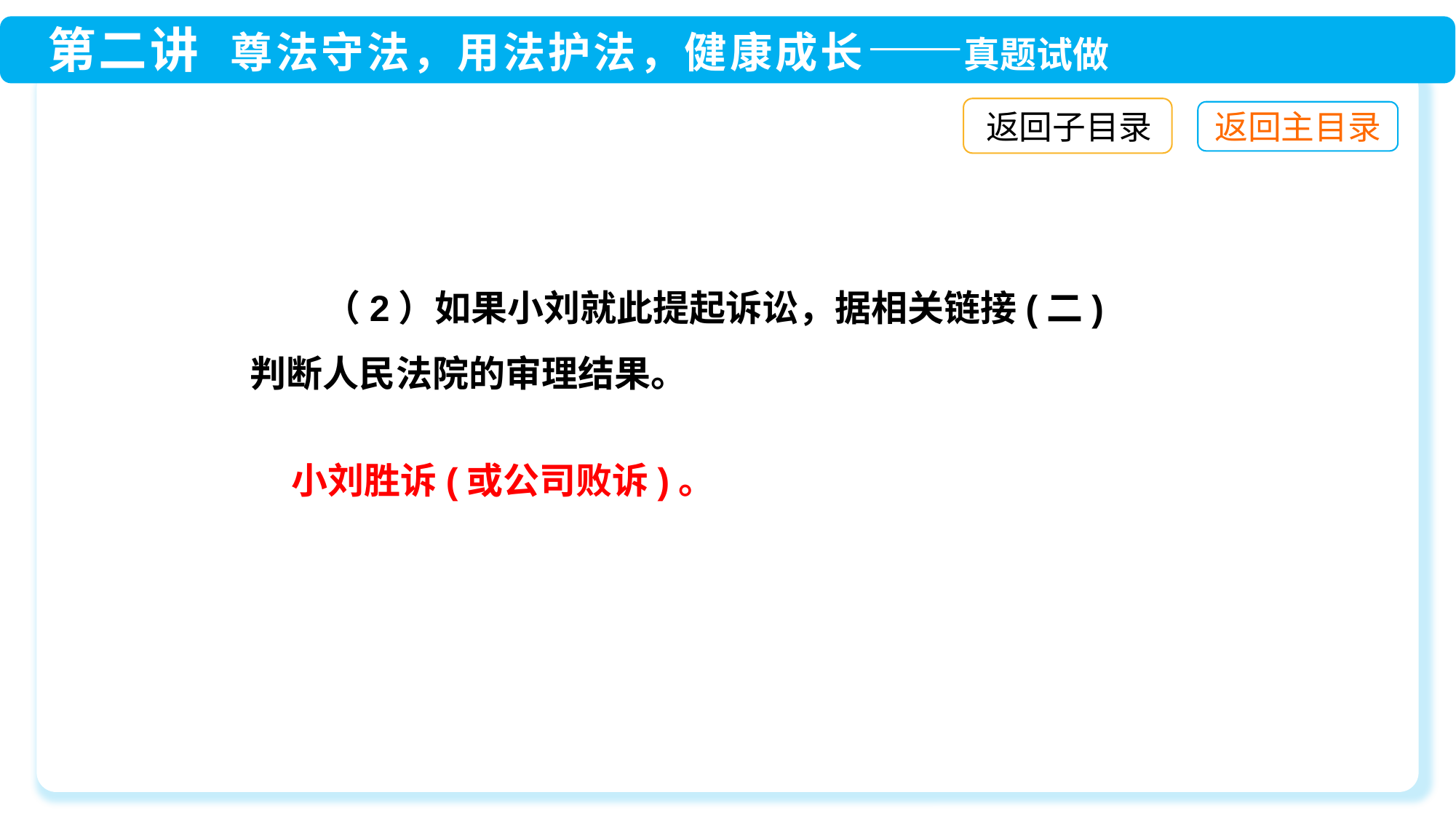

返回子目录

        （2）如果小刘就此提起诉讼，据相关链接(二)判断人民法院的审理结果。
    小刘胜诉(或公司败诉)。